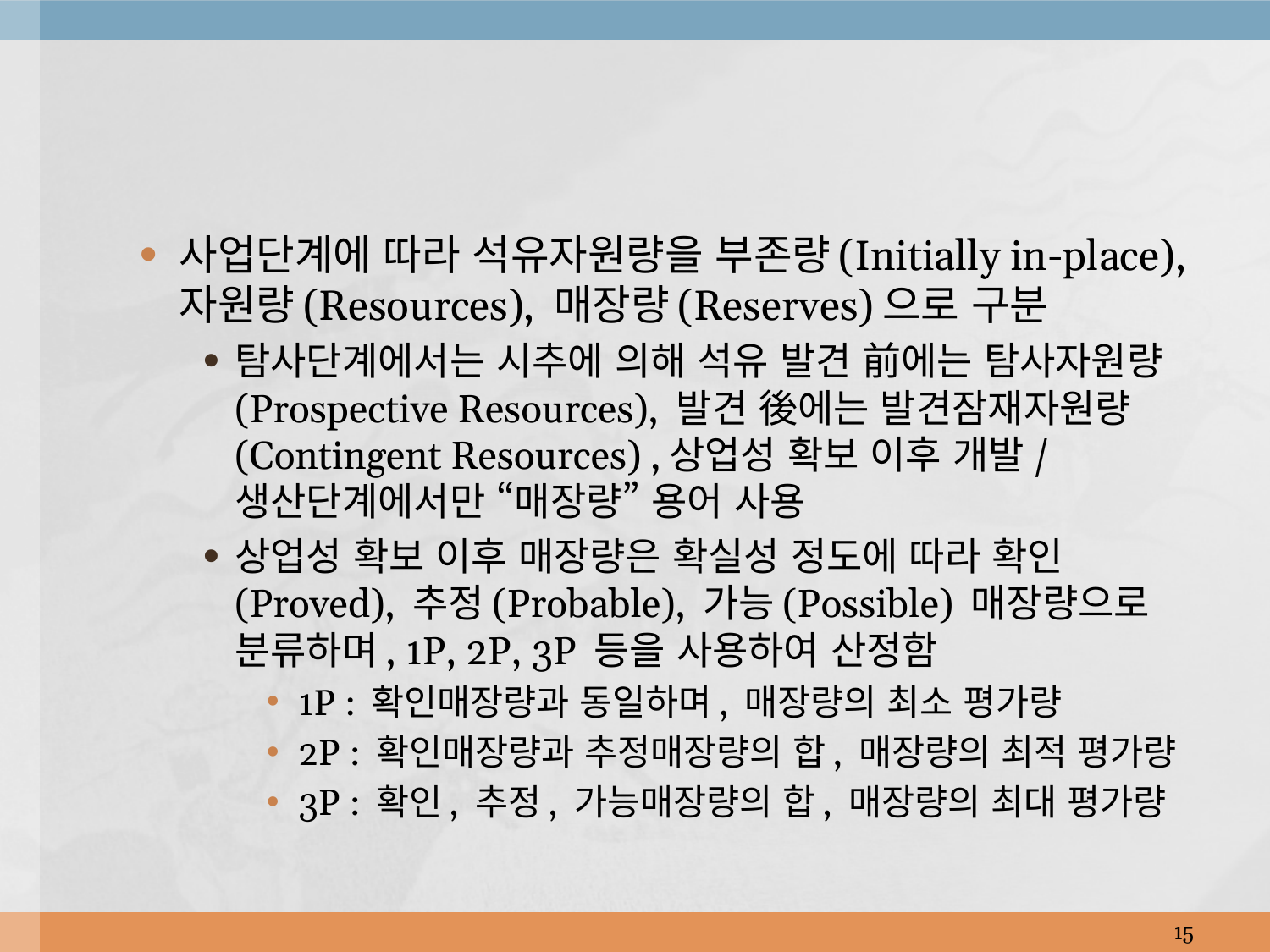

사업단계에 따라 석유자원량을 부존량(Initially in-place), 자원량(Resources), 매장량(Reserves)으로 구분
탐사단계에서는 시추에 의해 석유 발견 前에는 탐사자원량(Prospective Resources), 발견 後에는 발견잠재자원량(Contingent Resources) ,상업성 확보 이후 개발/생산단계에서만 “매장량” 용어 사용
상업성 확보 이후 매장량은 확실성 정도에 따라 확인(Proved), 추정(Probable), 가능(Possible) 매장량으로 분류하며, 1P, 2P, 3P 등을 사용하여 산정함
1P : 확인매장량과 동일하며, 매장량의 최소 평가량
2P : 확인매장량과 추정매장량의 합, 매장량의 최적 평가량
3P : 확인, 추정, 가능매장량의 합, 매장량의 최대 평가량
15